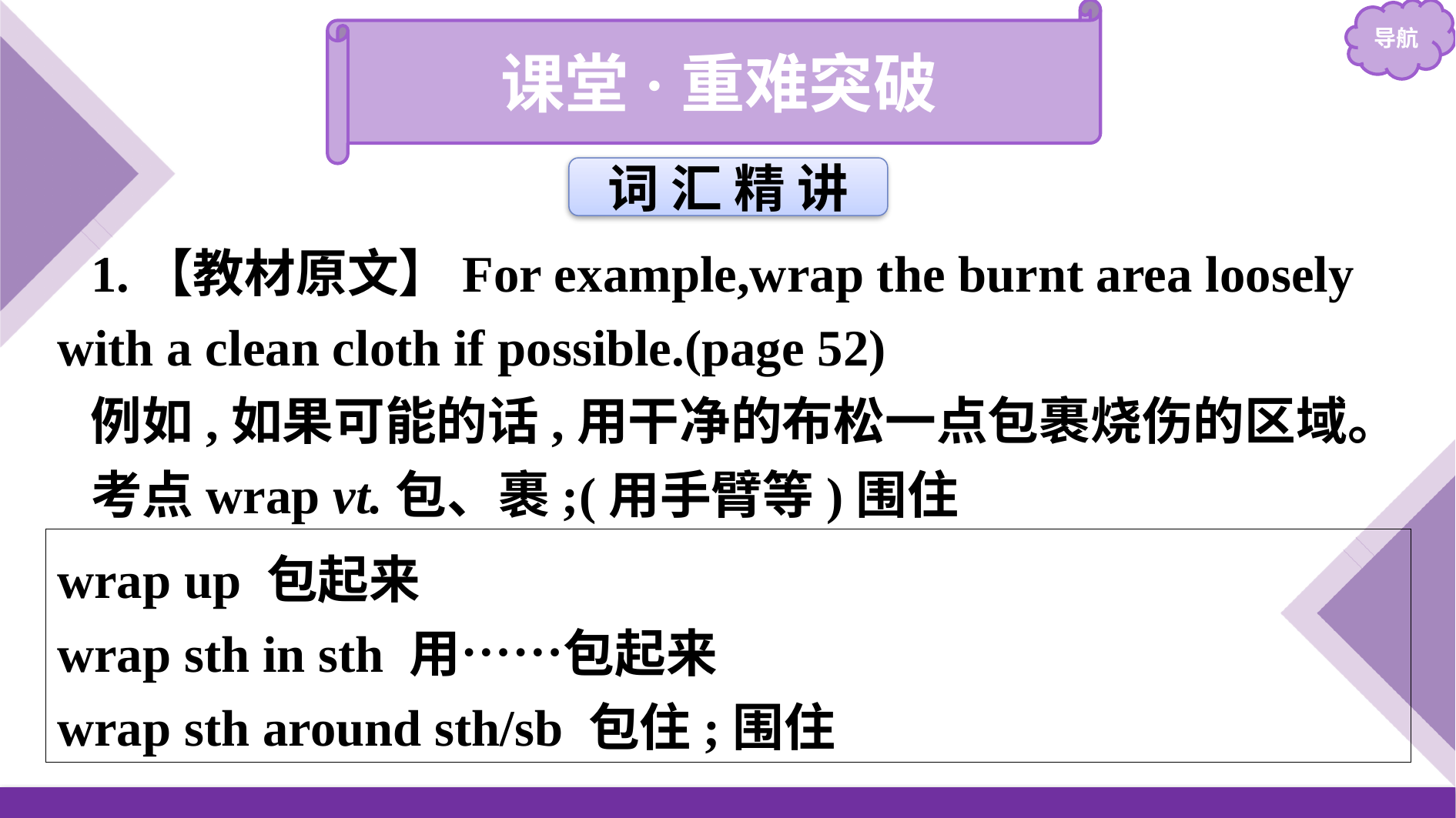

课堂·重难突破
词 汇 精 讲
1.【教材原文】For example,wrap the burnt area loosely with a clean cloth if possible.(page 52)
例如,如果可能的话,用干净的布松一点包裹烧伤的区域。
考点wrap vt.包、裹;(用手臂等)围住
wrap up 包起来
wrap sth in sth 用……包起来
wrap sth around sth/sb 包住;围住